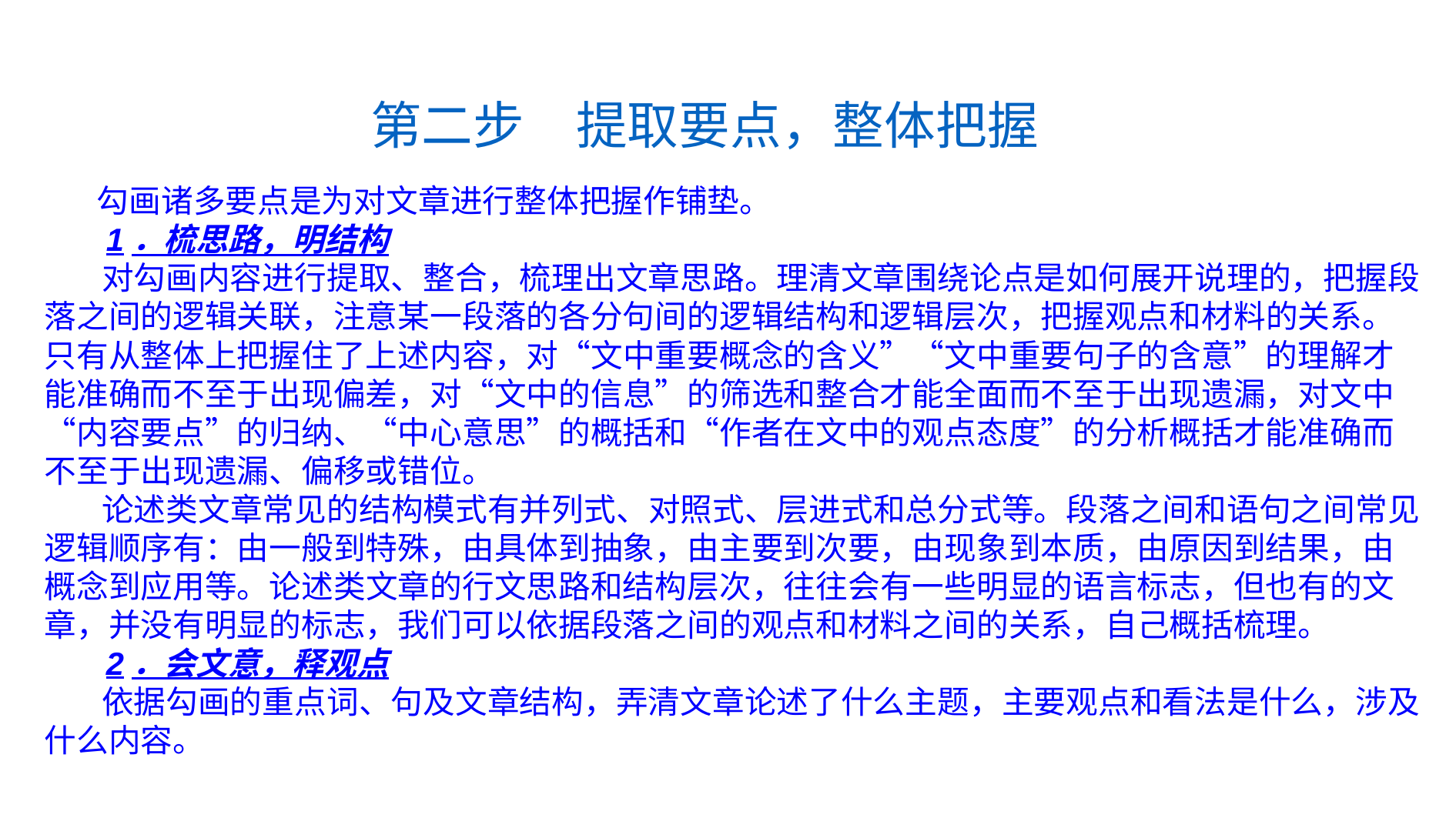

第二步　提取要点，整体把握
       勾画诸多要点是为对文章进行整体把握作铺垫。
       1．梳思路，明结构
       对勾画内容进行提取、整合，梳理出文章思路。理清文章围绕论点是如何展开说理的，把握段落之间的逻辑关联，注意某一段落的各分句间的逻辑结构和逻辑层次，把握观点和材料的关系。只有从整体上把握住了上述内容，对“文中重要概念的含义”“文中重要句子的含意”的理解才能准确而不至于出现偏差，对“文中的信息”的筛选和整合才能全面而不至于出现遗漏，对文中“内容要点”的归纳、“中心意思”的概括和“作者在文中的观点态度”的分析概括才能准确而不至于出现遗漏、偏移或错位。
       论述类文章常见的结构模式有并列式、对照式、层进式和总分式等。段落之间和语句之间常见逻辑顺序有：由一般到特殊，由具体到抽象，由主要到次要，由现象到本质，由原因到结果，由概念到应用等。论述类文章的行文思路和结构层次，往往会有一些明显的语言标志，但也有的文章，并没有明显的标志，我们可以依据段落之间的观点和材料之间的关系，自己概括梳理。
       2．会文意，释观点
       依据勾画的重点词、句及文章结构，弄清文章论述了什么主题，主要观点和看法是什么，涉及什么内容。